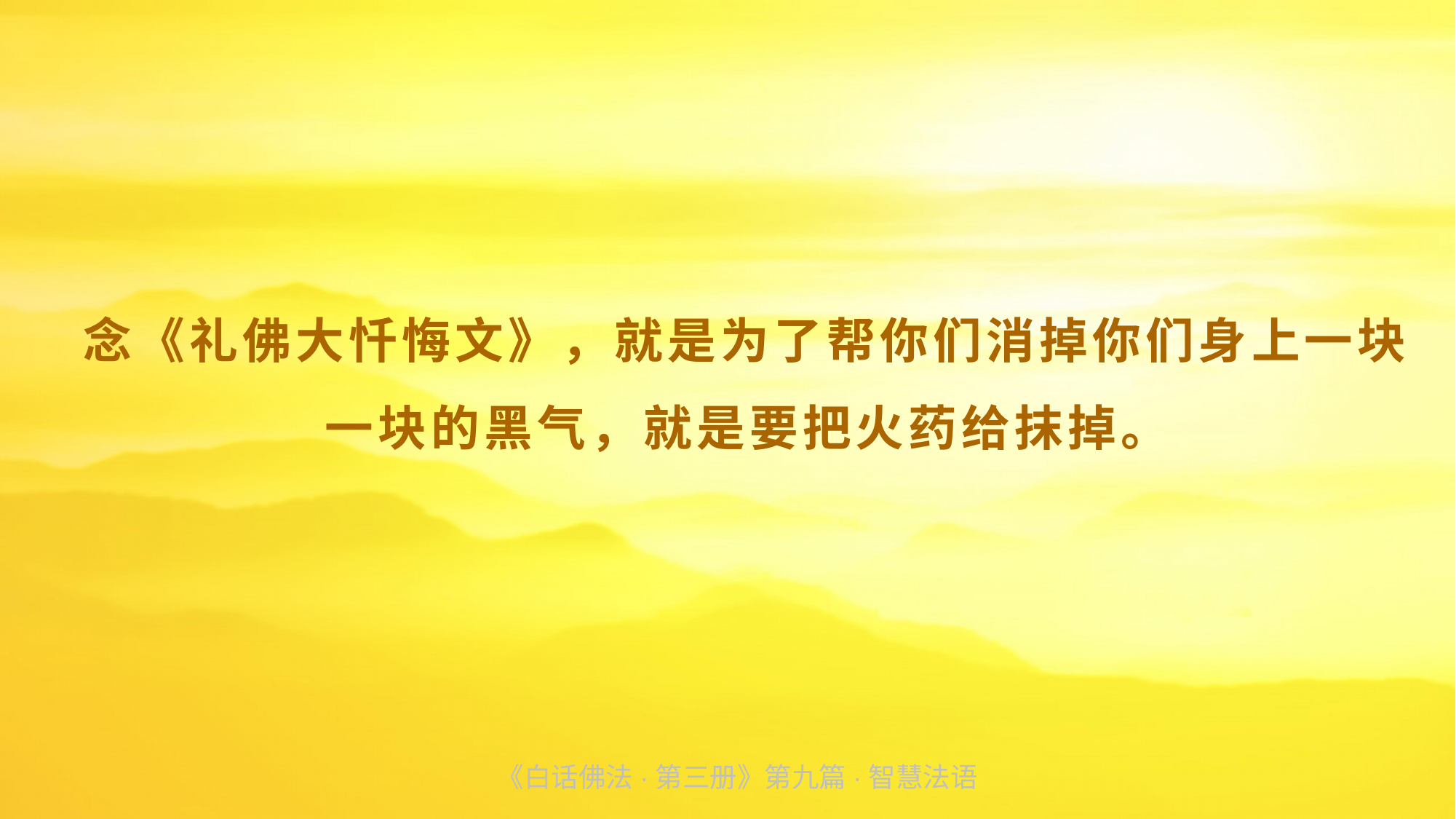

念《礼佛大忏悔文》，就是为了帮你们消掉你们身上一块一块的黑气，就是要把火药给抹掉。
  《白话佛法·第三册》第九篇·智慧法语